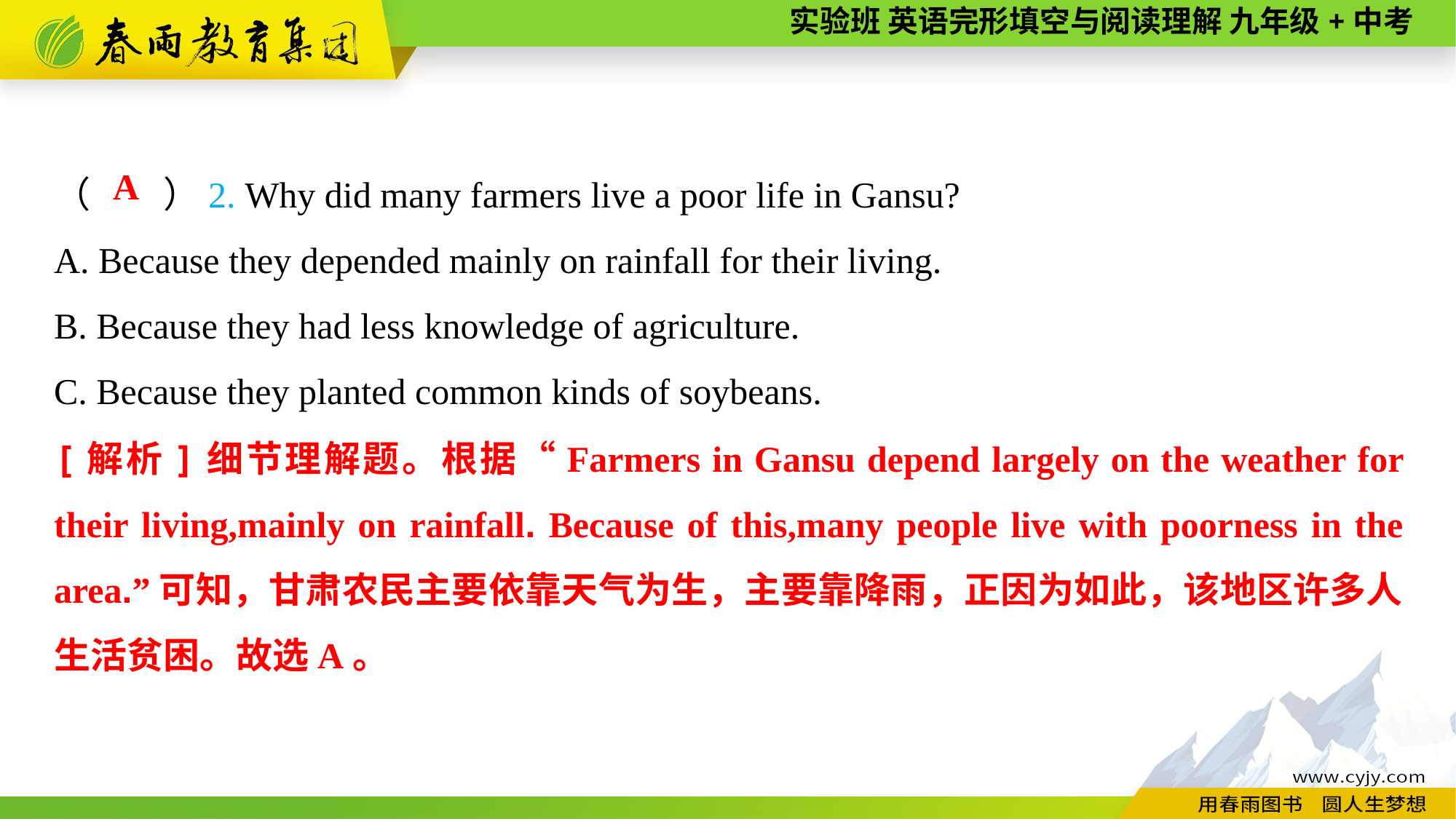

（　　）2. Why did many farmers live a poor life in Gansu?
A. Because they depended mainly on rainfall for their living.
B. Because they had less knowledge of agriculture.
C. Because they planted common kinds of soybeans.
A
[解析]细节理解题。根据“Farmers in Gansu depend largely on the weather for their living,mainly on rainfall. Because of this,many people live with poorness in the area.”可知，甘肃农民主要依靠天气为生，主要靠降雨，正因为如此，该地区许多人生活贫困。故选A。